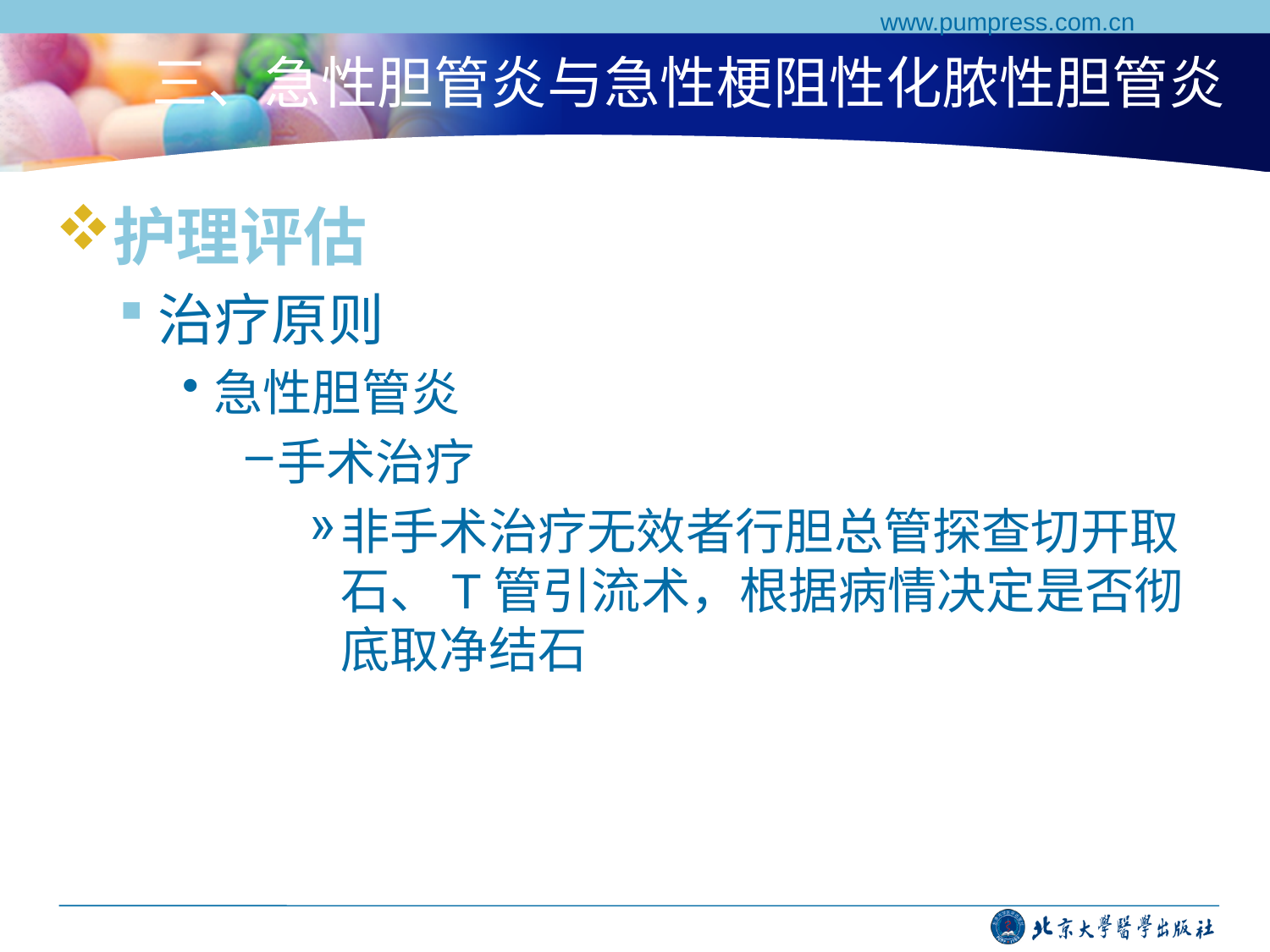

www.pumpress.com.cn
# 三、急性胆管炎与急性梗阻性化脓性胆管炎
护理评估
治疗原则
急性胆管炎
手术治疗
非手术治疗无效者行胆总管探查切开取石、T管引流术，根据病情决定是否彻底取净结石